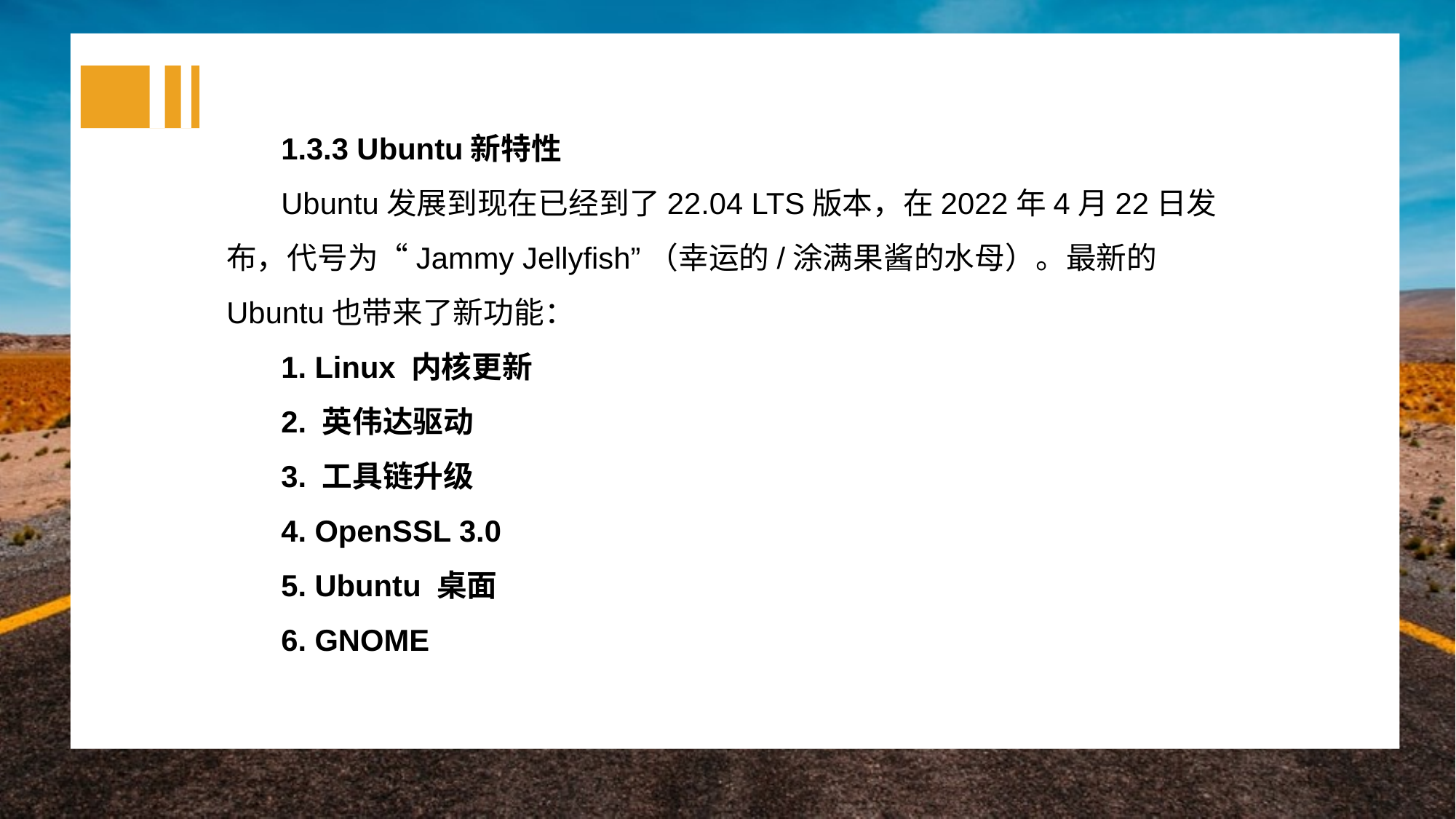

1.3.3 Ubuntu新特性
Ubuntu发展到现在已经到了22.04 LTS版本，在2022年4月22日发布，代号为“Jammy Jellyfish”（幸运的/涂满果酱的水母）。最新的Ubuntu也带来了新功能：
1. Linux 内核更新
2. 英伟达驱动
3. 工具链升级
4. OpenSSL 3.0
5. Ubuntu 桌面
6. GNOME